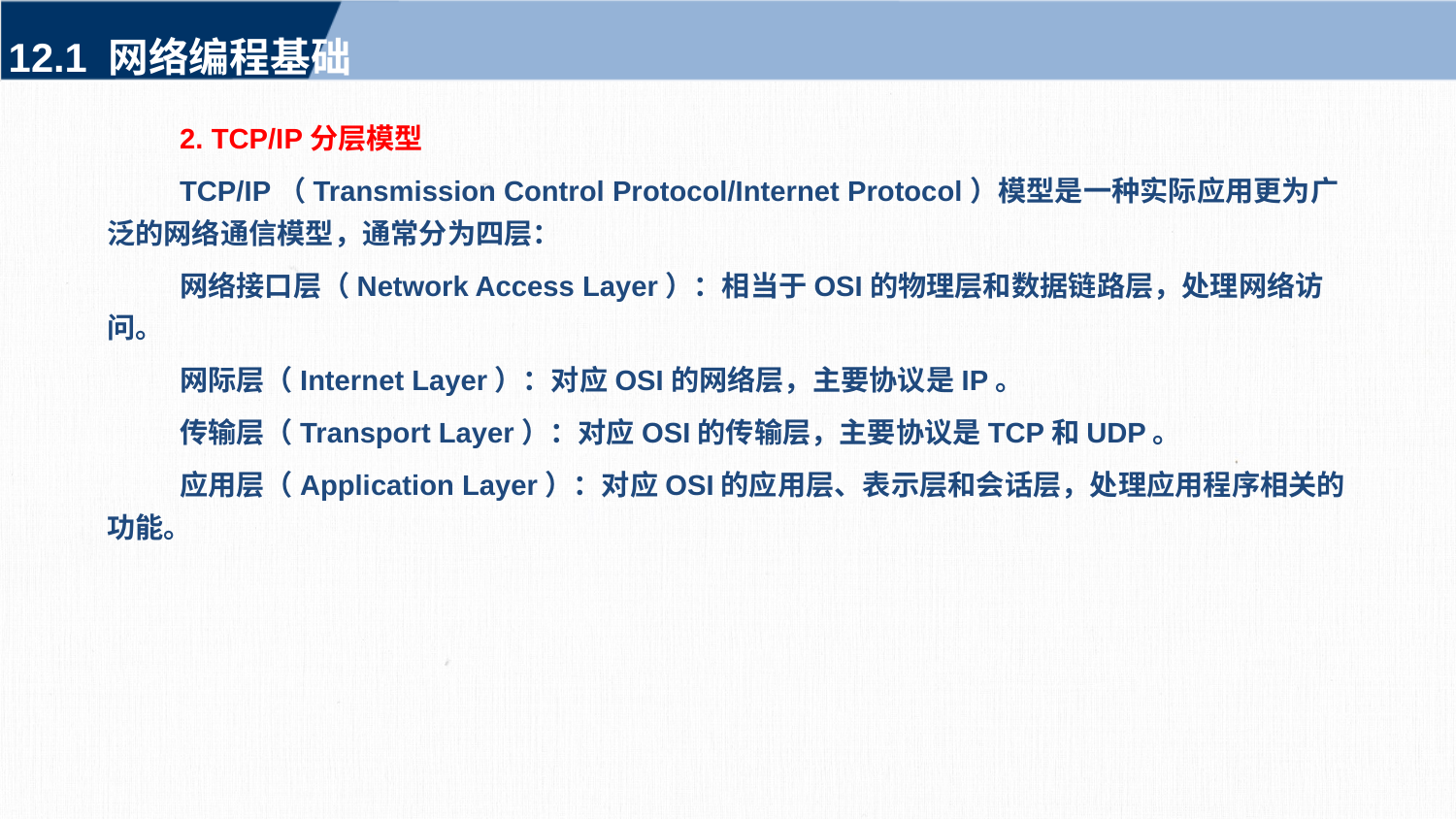

12.1 网络编程基础

2. TCP/IP分层模型
TCP/IP（Transmission Control Protocol/Internet Protocol）模型是一种实际应用更为广泛的网络通信模型，通常分为四层：
网络接口层（Network Access Layer）：相当于OSI的物理层和数据链路层，处理网络访问。
网际层（Internet Layer）：对应OSI的网络层，主要协议是IP。
传输层（Transport Layer）：对应OSI的传输层，主要协议是TCP和UDP。
应用层（Application Layer）：对应OSI的应用层、表示层和会话层，处理应用程序相关的功能。